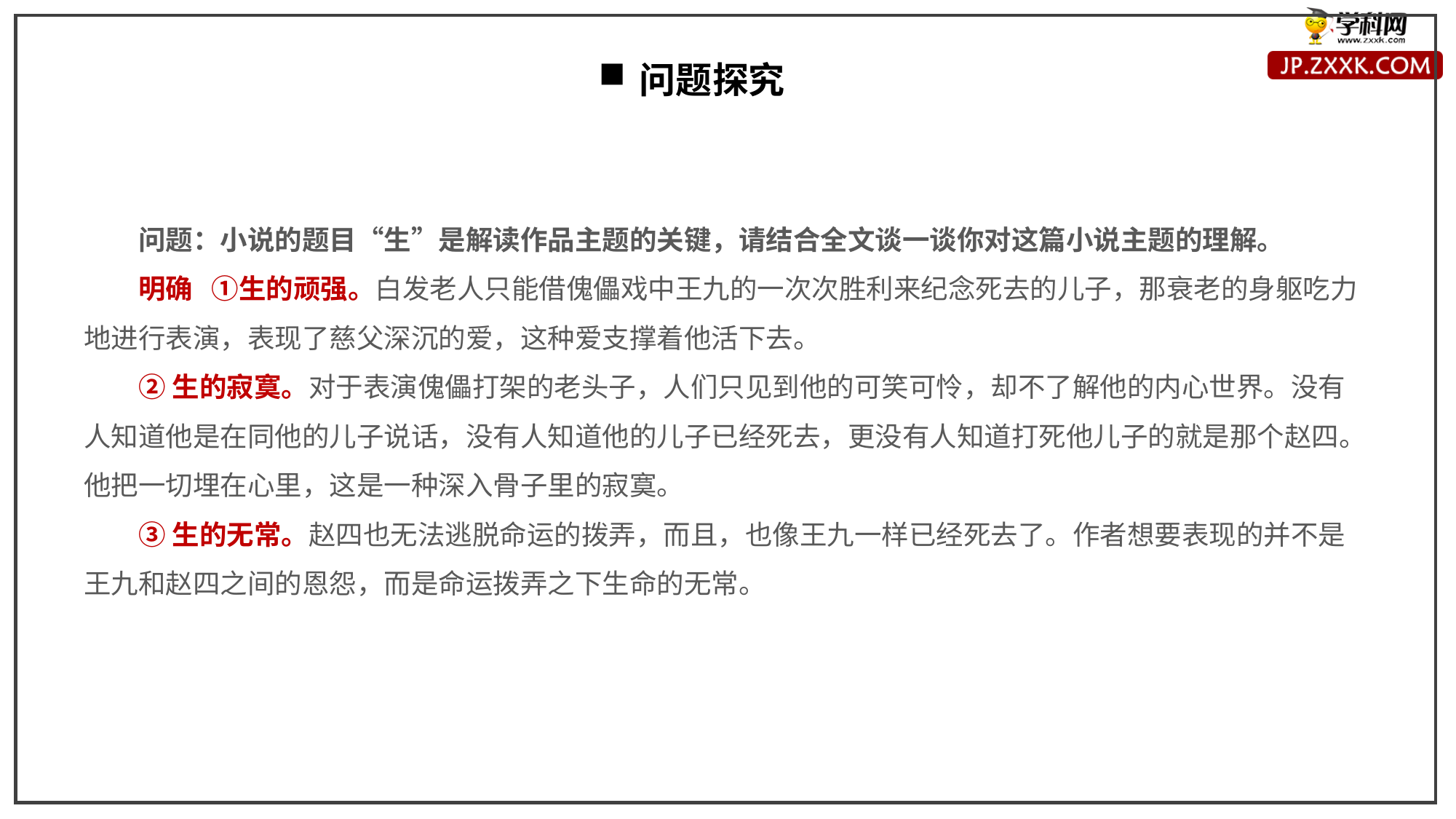

问题探究
问题：小说的题目“生”是解读作品主题的关键，请结合全文谈一谈你对这篇小说主题的理解。
明确   ①生的顽强。白发老人只能借傀儡戏中王九的一次次胜利来纪念死去的儿子，那衰老的身躯吃力地进行表演，表现了慈父深沉的爱，这种爱支撑着他活下去。
②生的寂寞。对于表演傀儡打架的老头子，人们只见到他的可笑可怜，却不了解他的内心世界。没有人知道他是在同他的儿子说话，没有人知道他的儿子已经死去，更没有人知道打死他儿子的就是那个赵四。他把一切埋在心里，这是一种深入骨子里的寂寞。
③生的无常。赵四也无法逃脱命运的拨弄，而且，也像王九一样已经死去了。作者想要表现的并不是王九和赵四之间的恩怨，而是命运拨弄之下生命的无常。